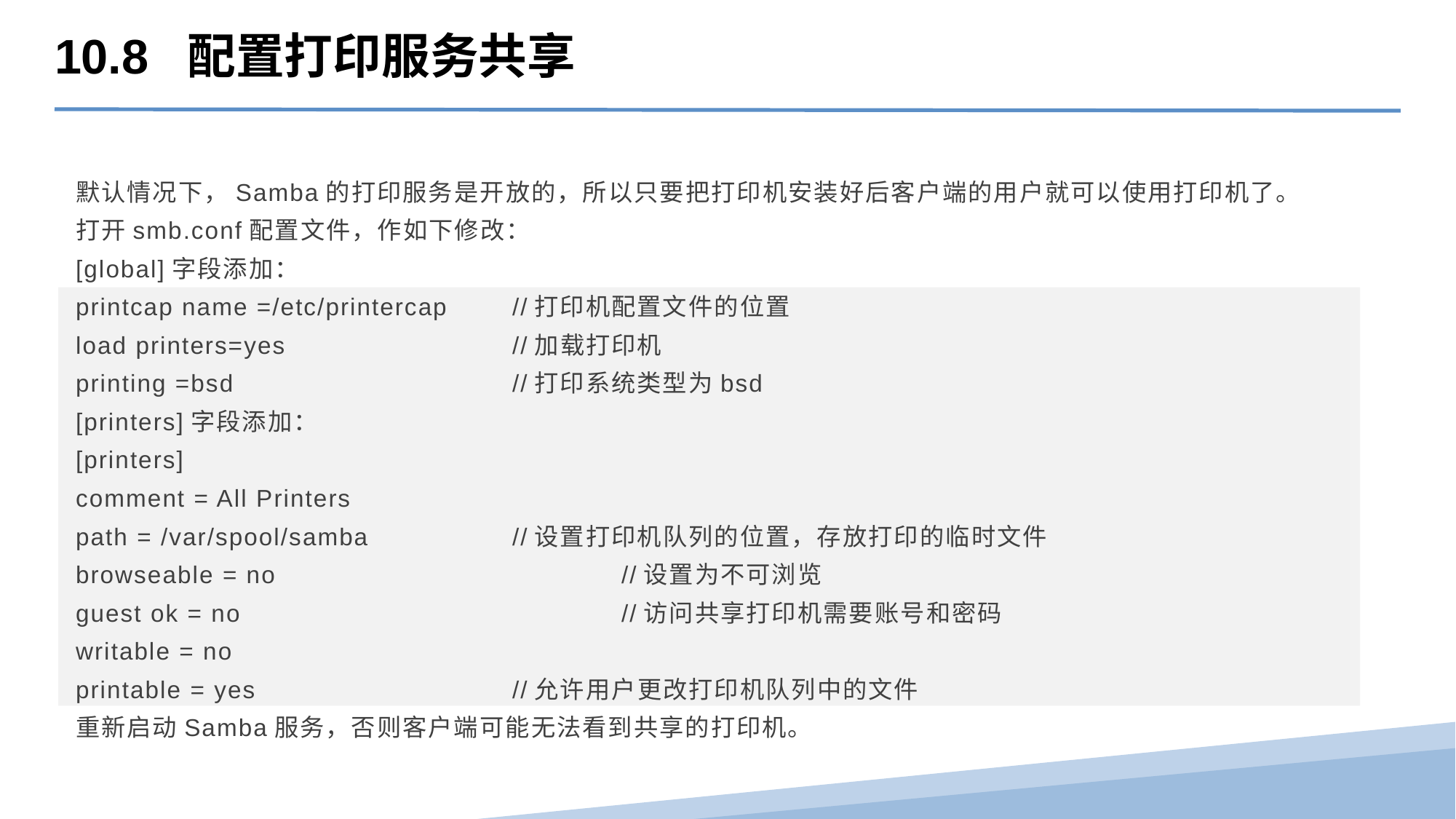

10.8  配置打印服务共享
默认情况下，Samba的打印服务是开放的，所以只要把打印机安装好后客户端的用户就可以使用打印机了。
打开smb.conf配置文件，作如下修改：
[global]字段添加：
printcap name =/etc/printercap    	//打印机配置文件的位置
load printers=yes           		//加载打印机
printing =bsd           		//打印系统类型为bsd
[printers]字段添加：
[printers]
comment = All Printers
path = /var/spool/samba   		//设置打印机队列的位置，存放打印的临时文件
browseable = no     			//设置为不可浏览
guest ok = no   				//访问共享打印机需要账号和密码
writable = no
printable = yes        		//允许用户更改打印机队列中的文件
重新启动Samba服务，否则客户端可能无法看到共享的打印机。